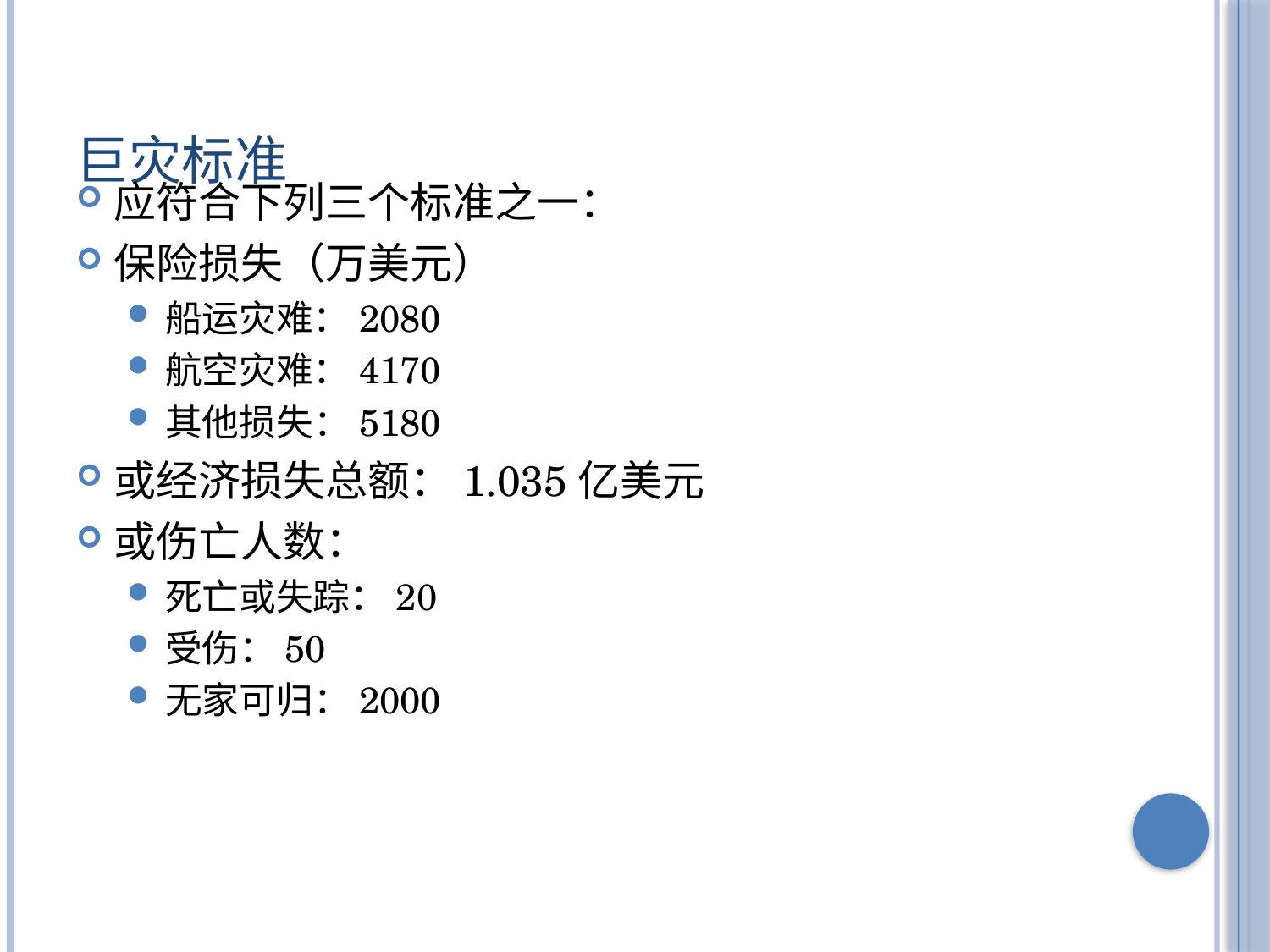

# 巨灾标准
应符合下列三个标准之一：
保险损失（万美元）
船运灾难：2080
航空灾难：4170
其他损失：5180
或经济损失总额：1.035亿美元
或伤亡人数：
死亡或失踪：20
受伤：50
无家可归：2000